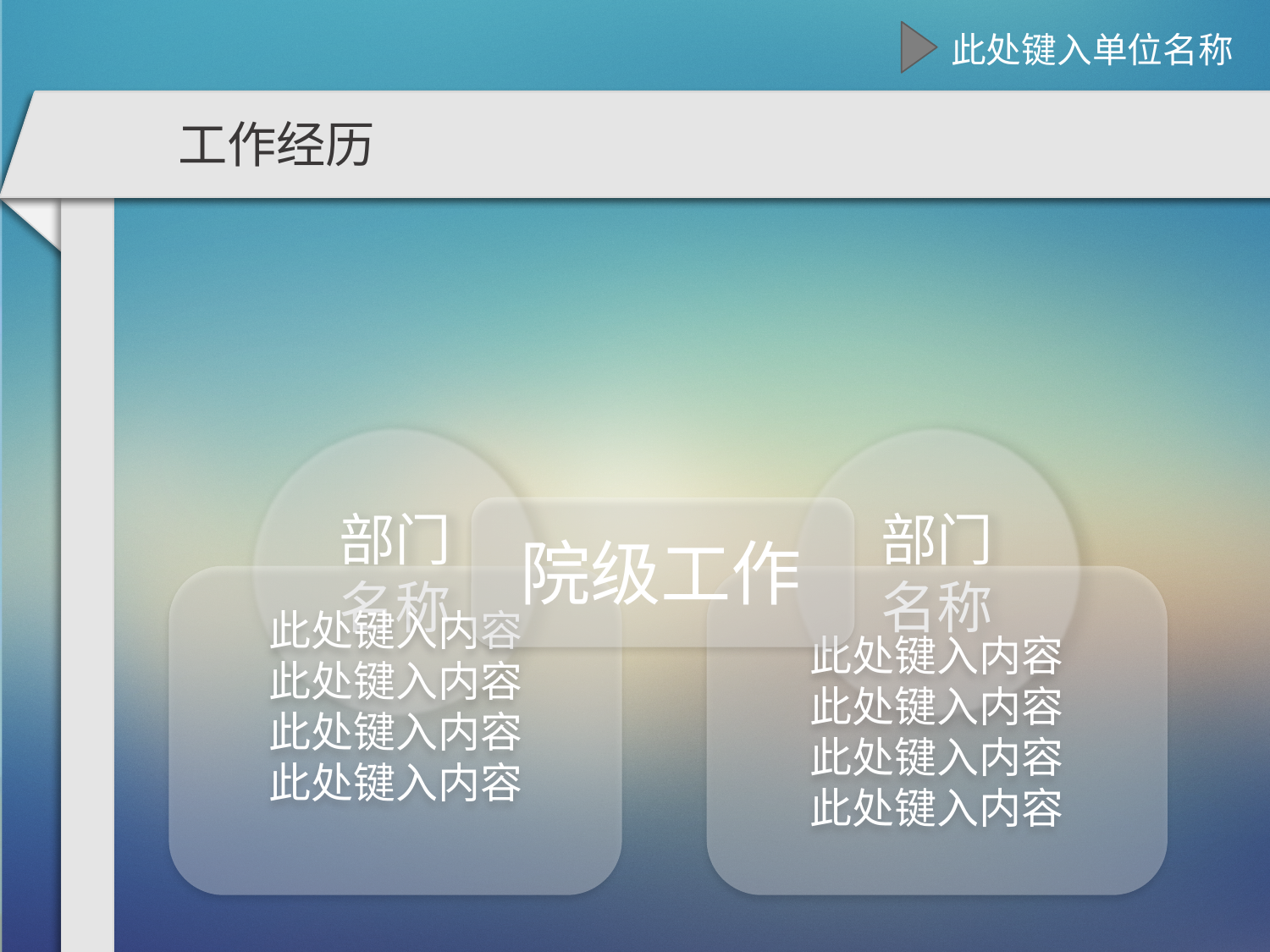

工作经历
部门
名称
部门
名称

院级工作
此处键入内容
此处键入内容
此处键入内容
此处键入内容

此处键入内容
此处键入内容
此处键入内容
此处键入内容